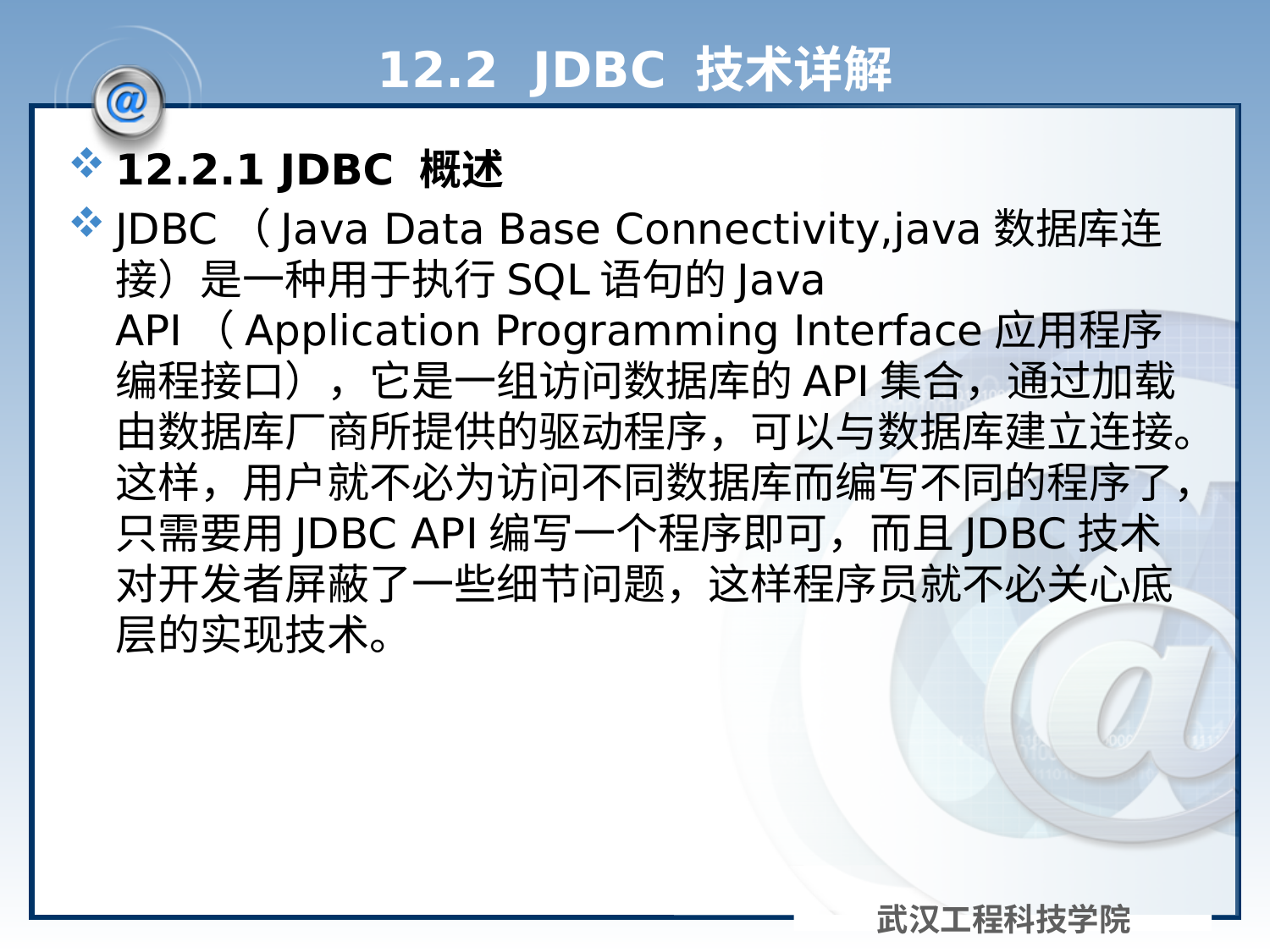

# 12.2  JDBC 技术详解
12.2.1 JDBC 概述
JDBC（Java Data Base Connectivity,java数据库连接）是一种用于执行SQL语句的Java API（Application Programming Interface应用程序编程接口），它是一组访问数据库的API集合，通过加载由数据库厂商所提供的驱动程序，可以与数据库建立连接。这样，用户就不必为访问不同数据库而编写不同的程序了，只需要用JDBC API编写一个程序即可，而且JDBC技术对开发者屏蔽了一些细节问题，这样程序员就不必关心底层的实现技术。

武汉工程科技学院